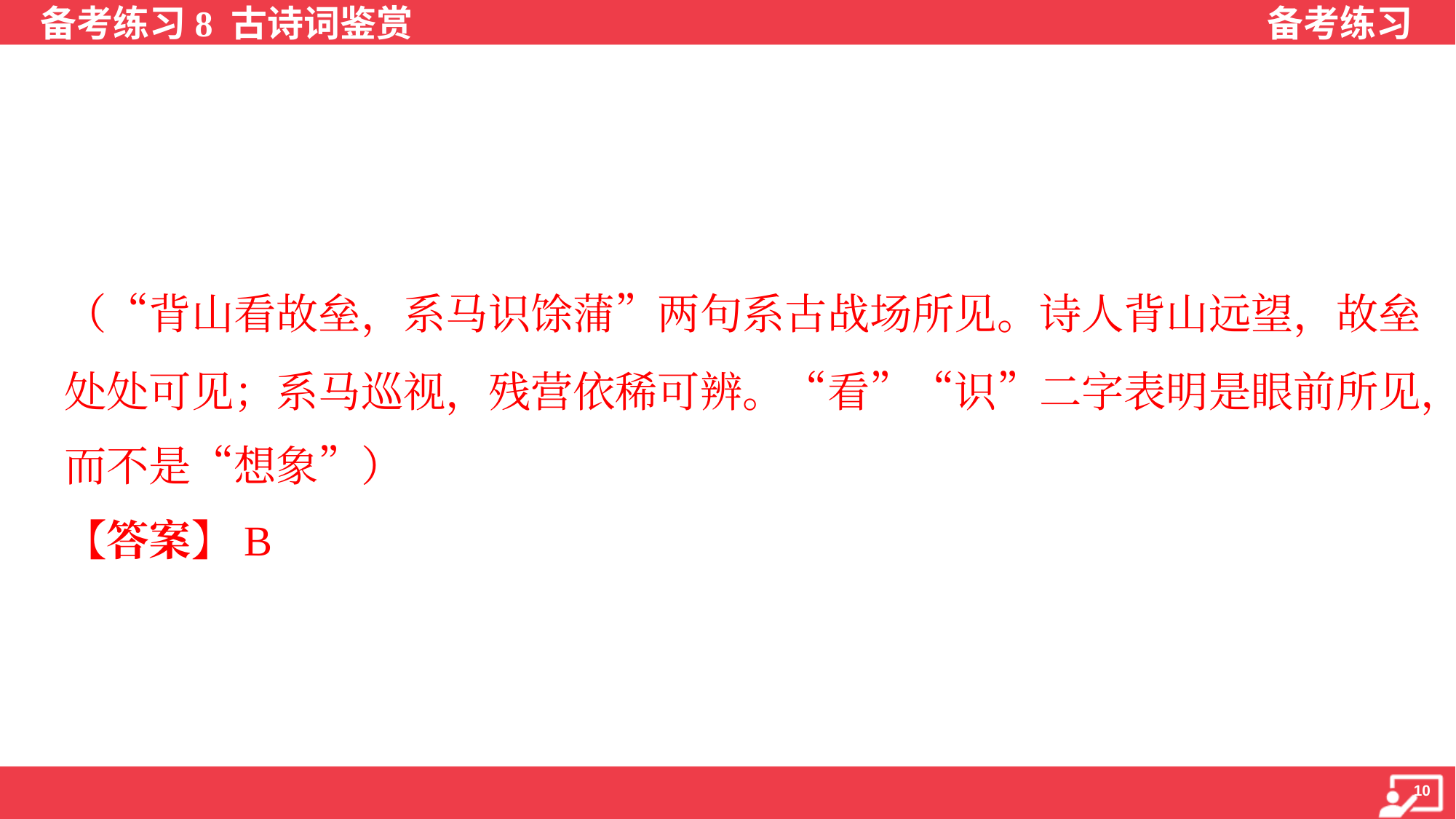

（“背山看故垒，系马识馀蒲”两句系古战场所见。诗人背山远望，故垒
处处可见；系马巡视，残营依稀可辨。“看”“识”二字表明是眼前所见，
而不是“想象”）
【答案】B